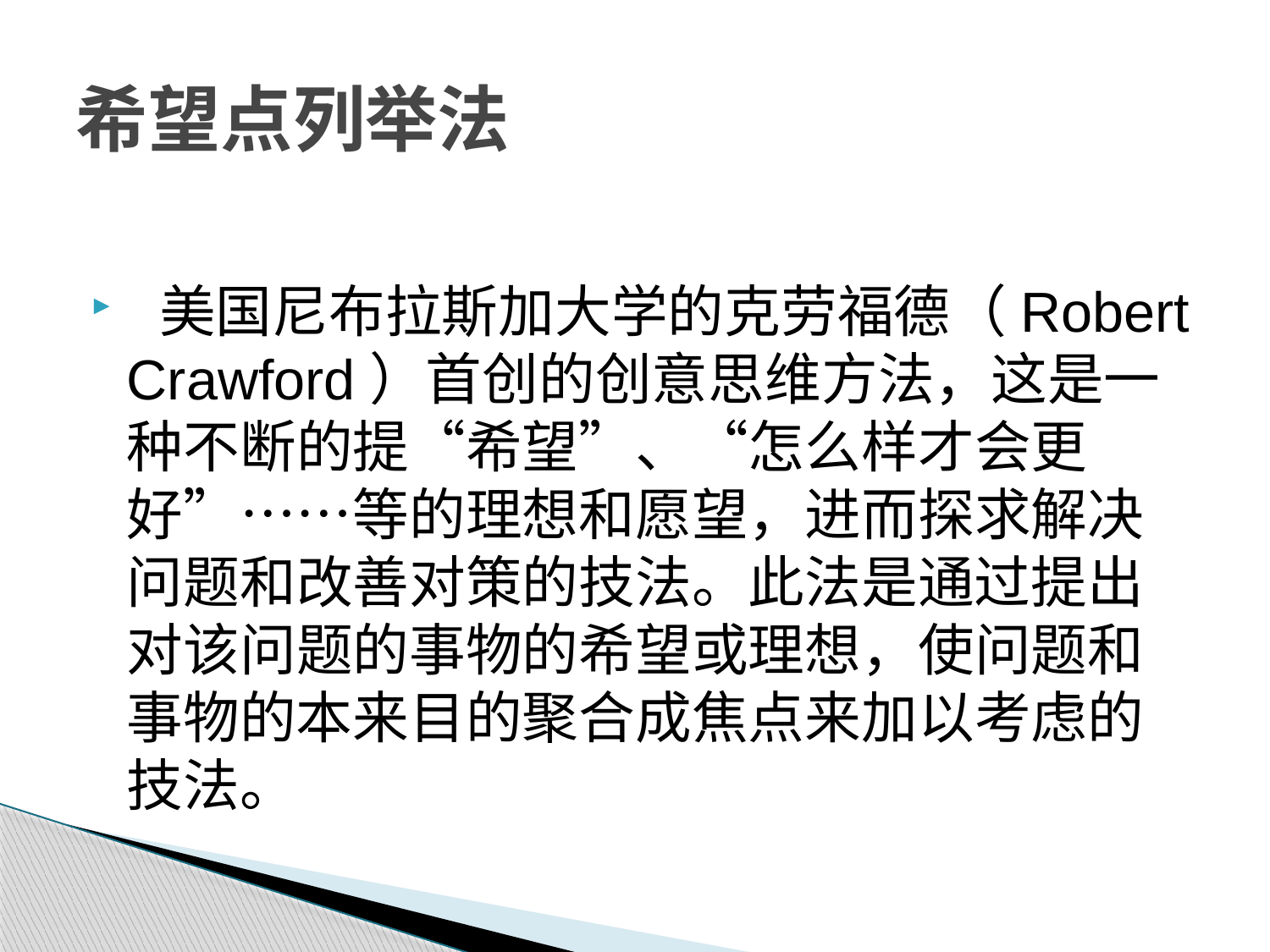

# 希望点列举法

  美国尼布拉斯加大学的克劳福德（Robert Crawford）首创的创意思维方法，这是一种不断的提“希望”、“怎么样才会更好”……等的理想和愿望，进而探求解决问题和改善对策的技法。此法是通过提出对该问题的事物的希望或理想，使问题和事物的本来目的聚合成焦点来加以考虑的技法。